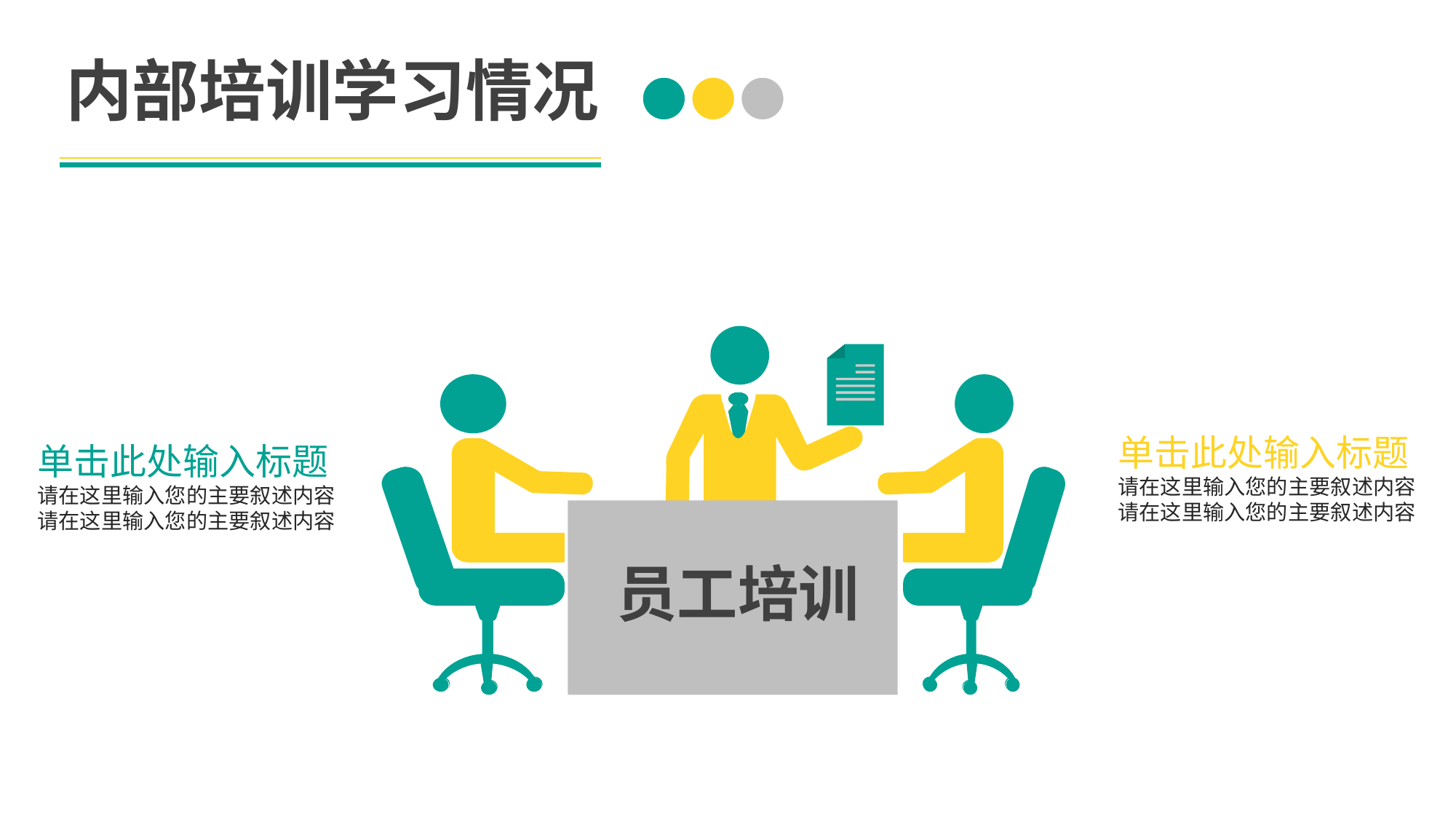

内部培训学习情况

员工培训
单击此处输入标题
请在这里输入您的主要叙述内容
请在这里输入您的主要叙述内容

单击此处输入标题
请在这里输入您的主要叙述内容
请在这里输入您的主要叙述内容